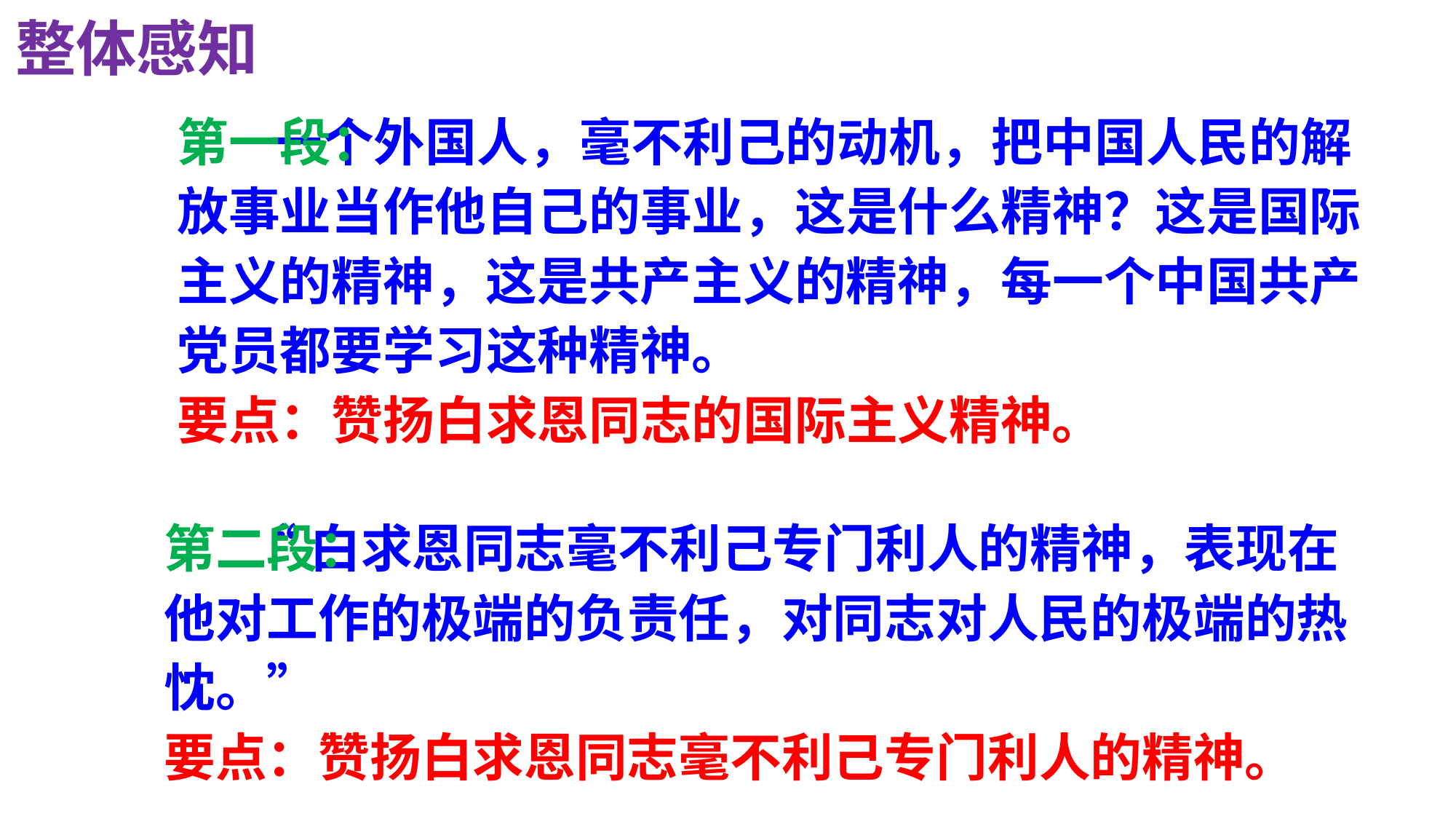

整体感知
第一段：
       一个外国人，毫不利己的动机，把中国人民的解放事业当作他自己的事业，这是什么精神？这是国际主义的精神，这是共产主义的精神，每一个中国共产党员都要学习这种精神。
要点：赞扬白求恩同志的国际主义精神。
第二段：
       “白求恩同志毫不利己专门利人的精神，表现在他对工作的极端的负责任，对同志对人民的极端的热忱。”
要点：赞扬白求恩同志毫不利己专门利人的精神。